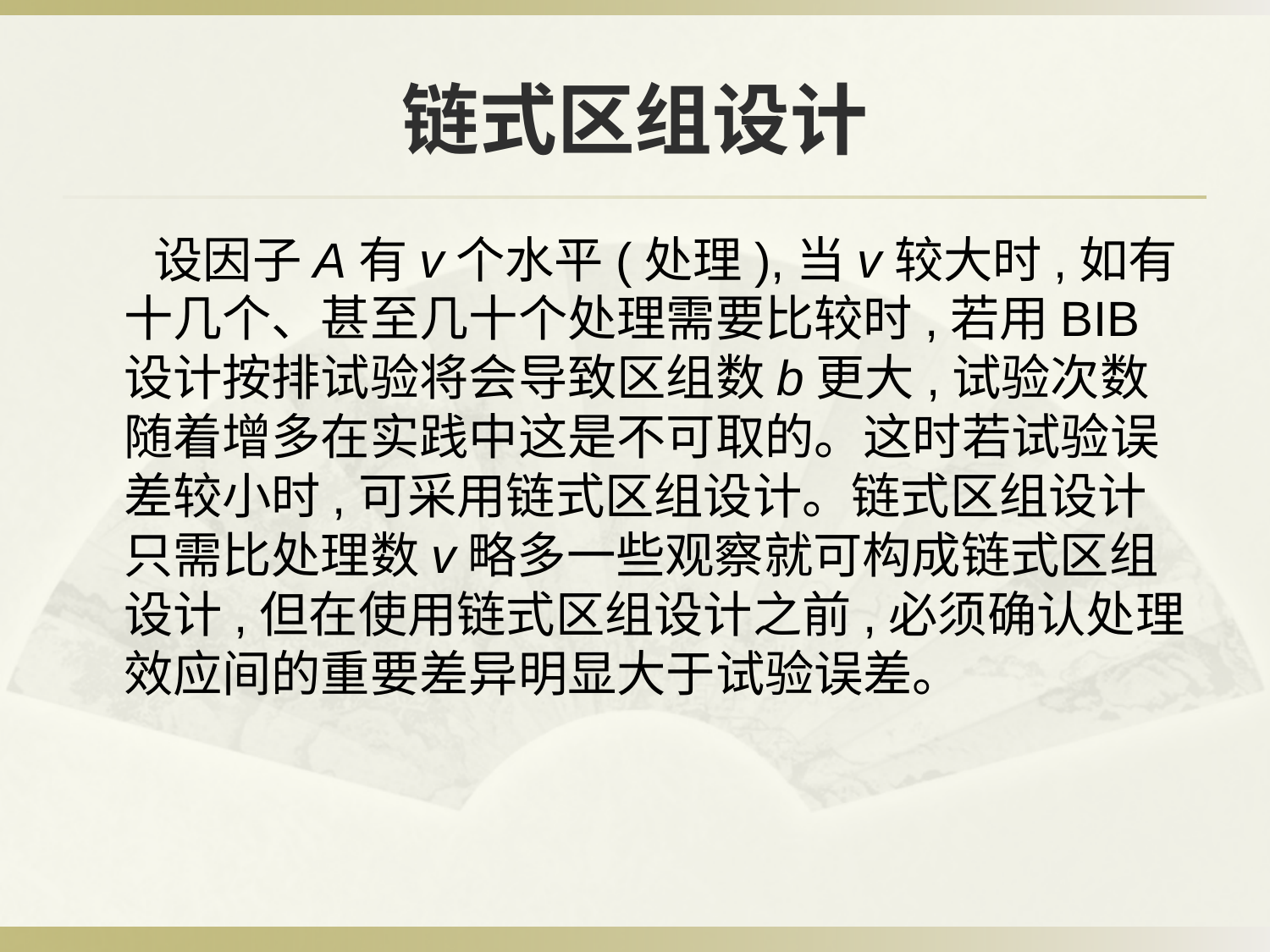

# 链式区组设计
      设因子A有v个水平(处理),当v较大时,如有十几个、甚至几十个处理需要比较时,若用BIB设计按排试验将会导致区组数b更大,试验次数随着增多在实践中这是不可取的。这时若试验误差较小时,可采用链式区组设计。链式区组设计只需比处理数v略多一些观察就可构成链式区组设计,但在使用链式区组设计之前,必须确认处理效应间的重要差异明显大于试验误差。